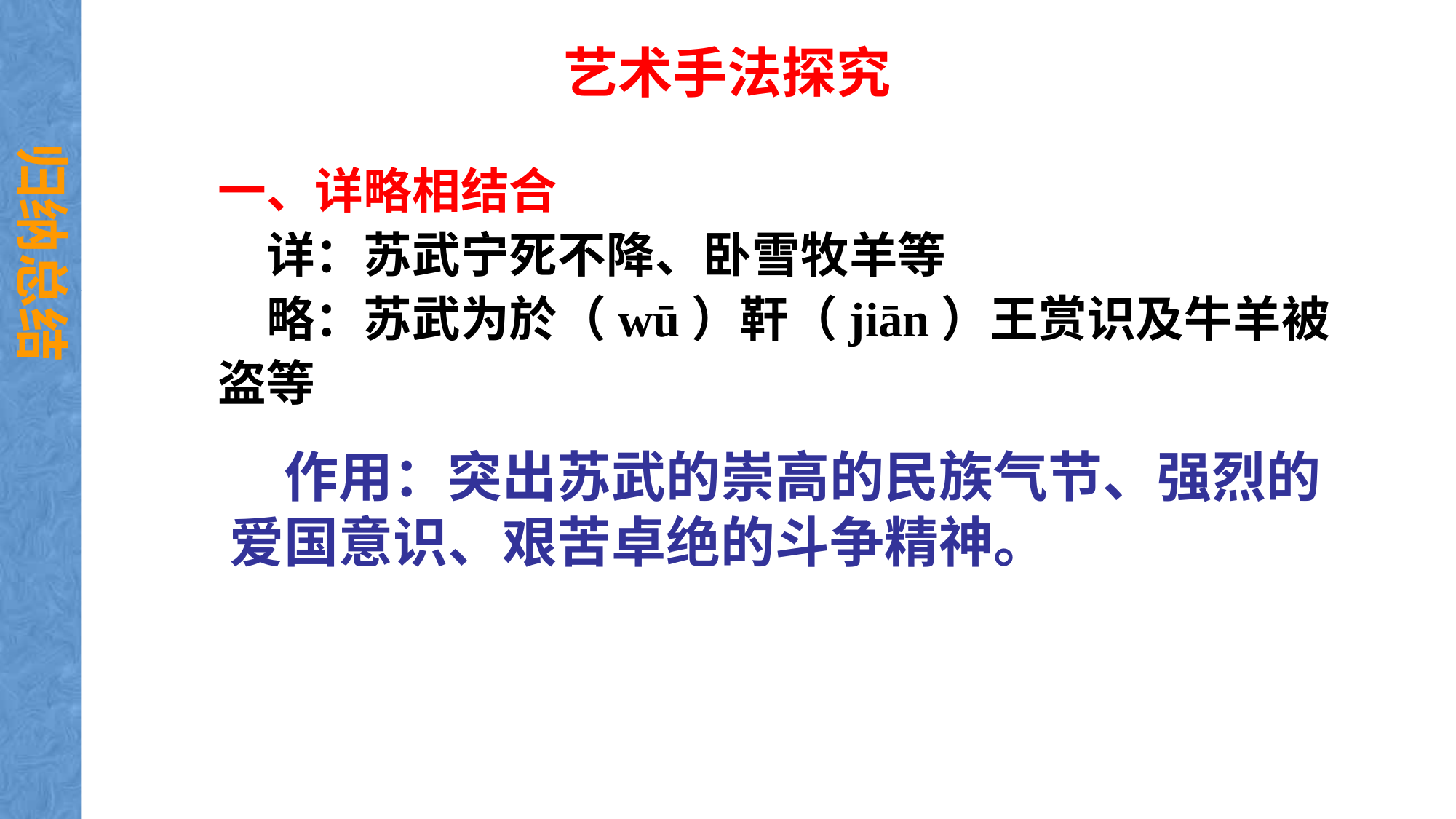

艺术手法探究
归纳总结
一、详略相结合
　详：苏武宁死不降、卧雪牧羊等
　略：苏武为於（wū）靬（jiān）王赏识及牛羊被盗等
　作用：突出苏武的崇高的民族气节、强烈的爱国意识、艰苦卓绝的斗争精神。